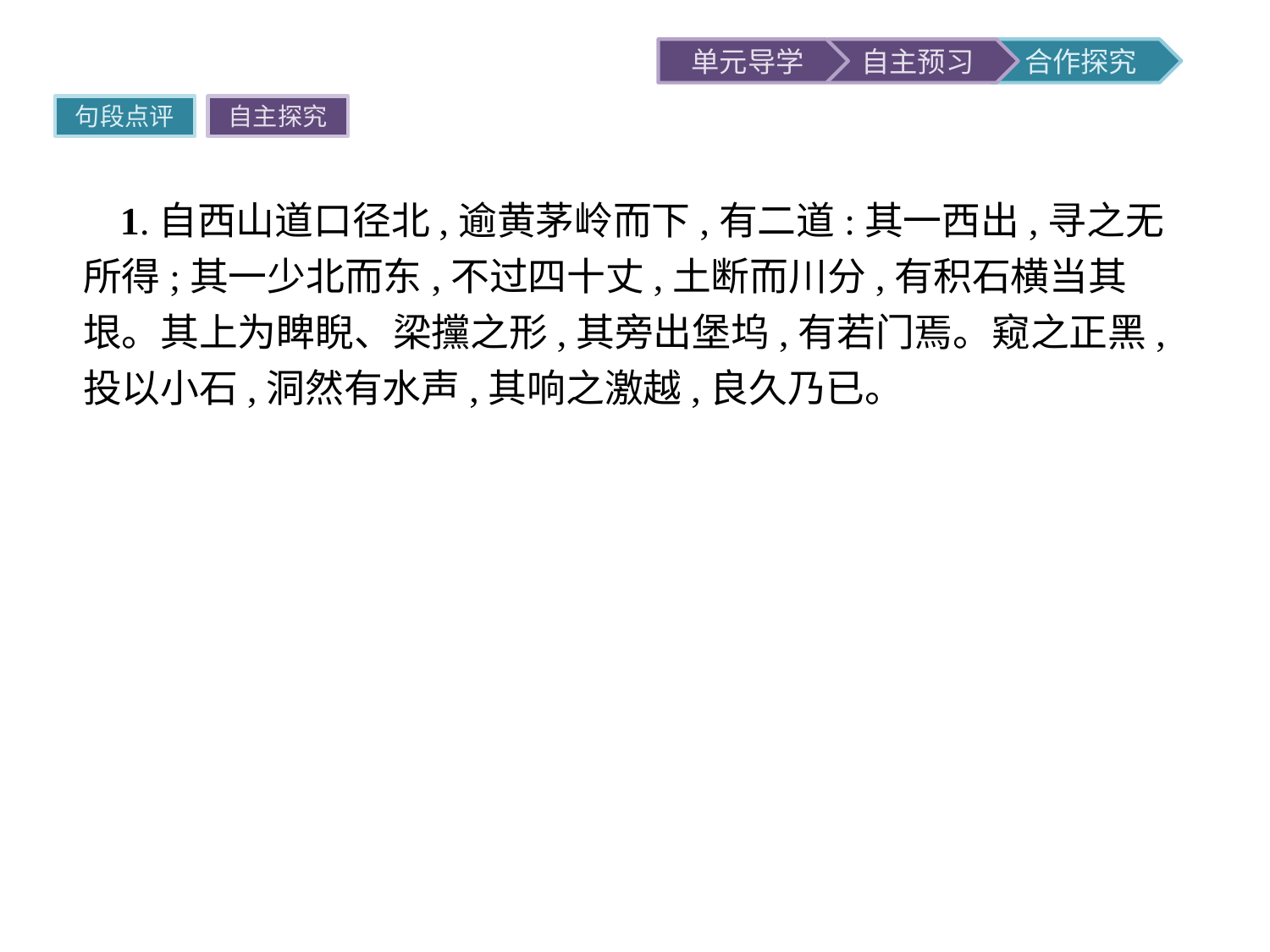

句段点评
自主探究
1.自西山道口径北,逾黄茅岭而下,有二道:其一西出,寻之无所得;其一少北而东,不过四十丈,土断而川分,有积石横当其垠。其上为睥睨、梁攩之形,其旁出堡坞,有若门焉。窥之正黑,投以小石,洞然有水声,其响之激越,良久乃已。
翻译从西山路口一直向北走,越过黄茅岭往下走,有两条路:其中一条路向西延伸,(走过去)寻找风景却毫无所得;另一条稍稍折向北又折向东,(在)不过四十丈(的地方),地层断裂而被一条河水分开,有积聚的山石横截在路边。上方的山石形成了女墙和栋梁的形状,旁边又凸出一块好像土堡,有一个洞像门。从洞往里探望一片漆黑,把小石子投进去,“咚”的一下有水响声,那声音很洪亮,过了很久才消失。